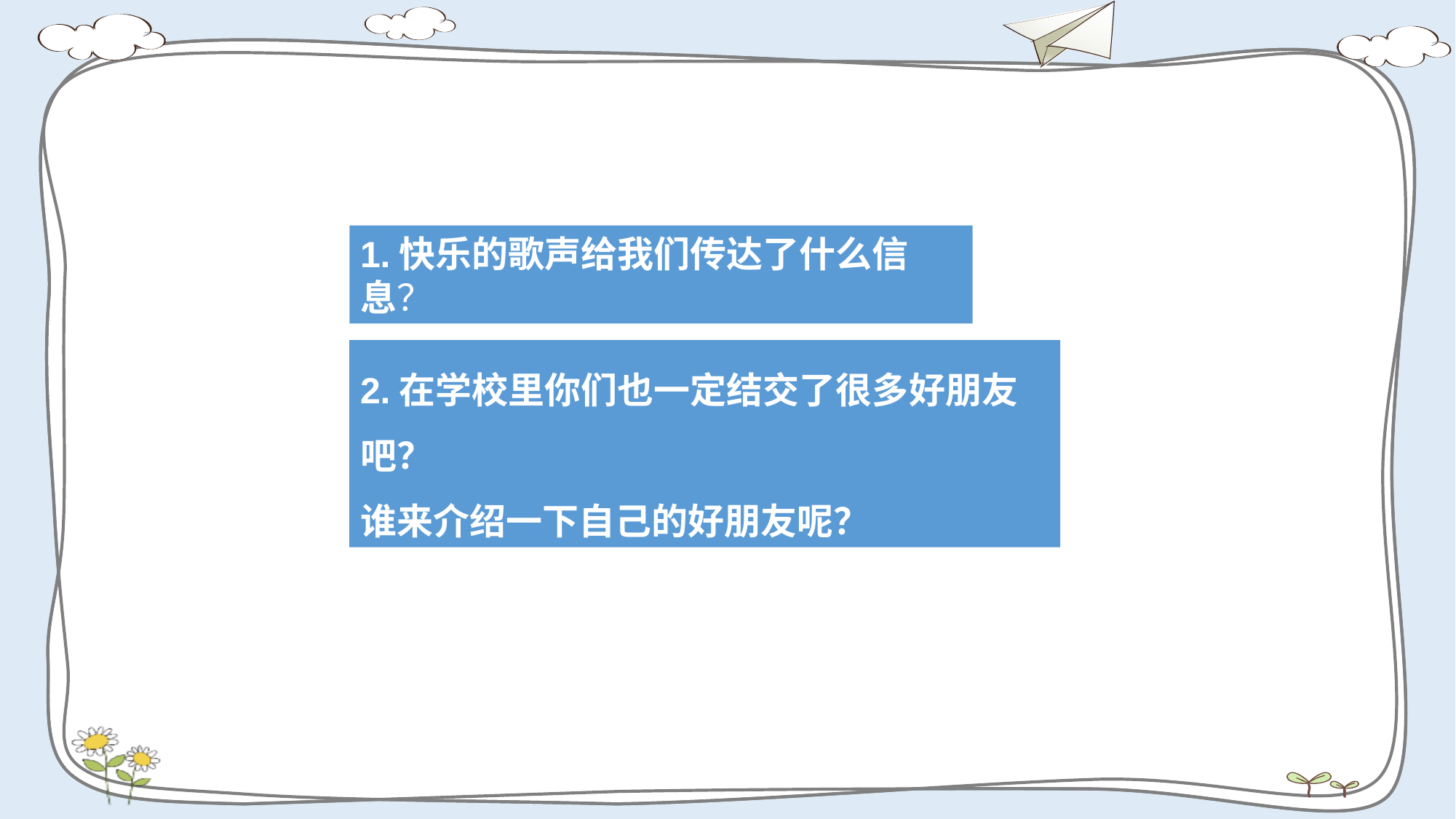

1.快乐的歌声给我们传达了什么信息？
2.在学校里你们也一定结交了很多好朋友吧？
谁来介绍一下自己的好朋友呢？